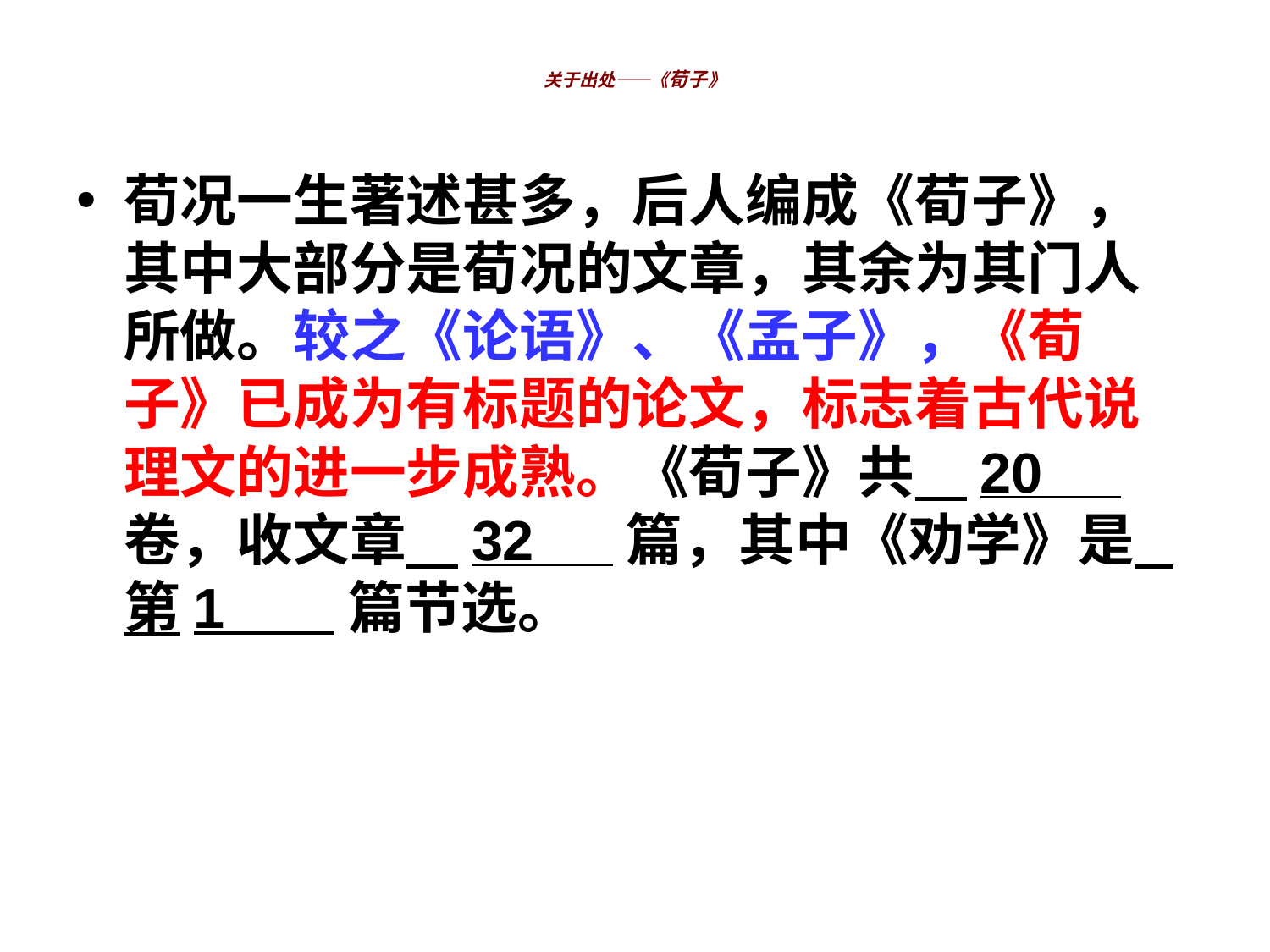

# 关于出处——《荀子》
荀况一生著述甚多，后人编成《荀子》，其中大部分是荀况的文章，其余为其门人所做。较之《论语》、《孟子》，《荀子》已成为有标题的论文，标志着古代说理文的进一步成熟。《荀子》共    20      卷，收文章    32     篇，其中《劝学》是    第1       篇节选。